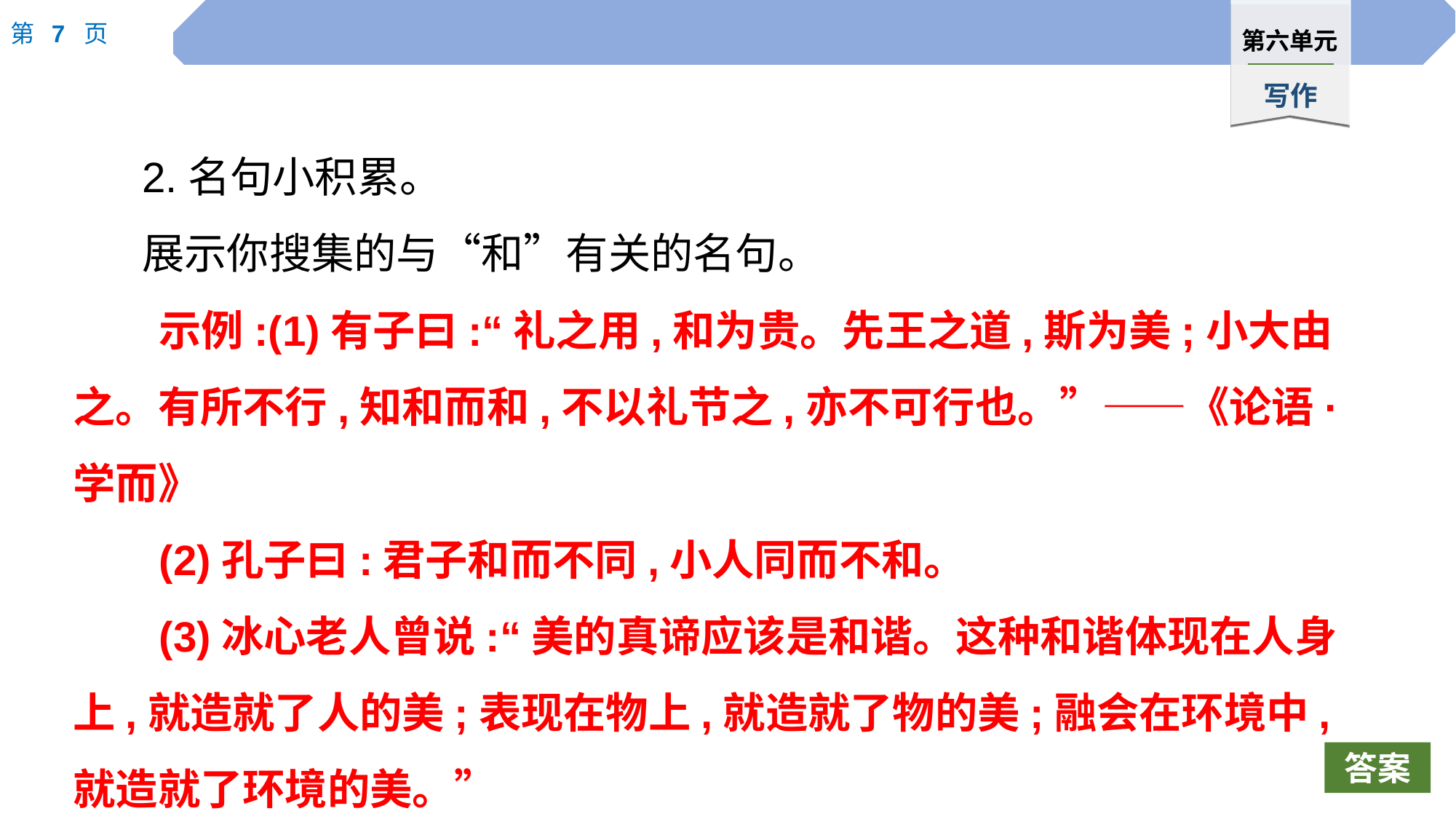

2.名句小积累。
展示你搜集的与“和”有关的名句。
示例:(1)有子曰:“礼之用,和为贵。先王之道,斯为美;小大由之。有所不行,知和而和,不以礼节之,亦不可行也。”——《论语·学而》
(2)孔子曰:君子和而不同,小人同而不和。
(3)冰心老人曾说:“美的真谛应该是和谐。这种和谐体现在人身上,就造就了人的美;表现在物上,就造就了物的美;融会在环境中,就造就了环境的美。”
答案